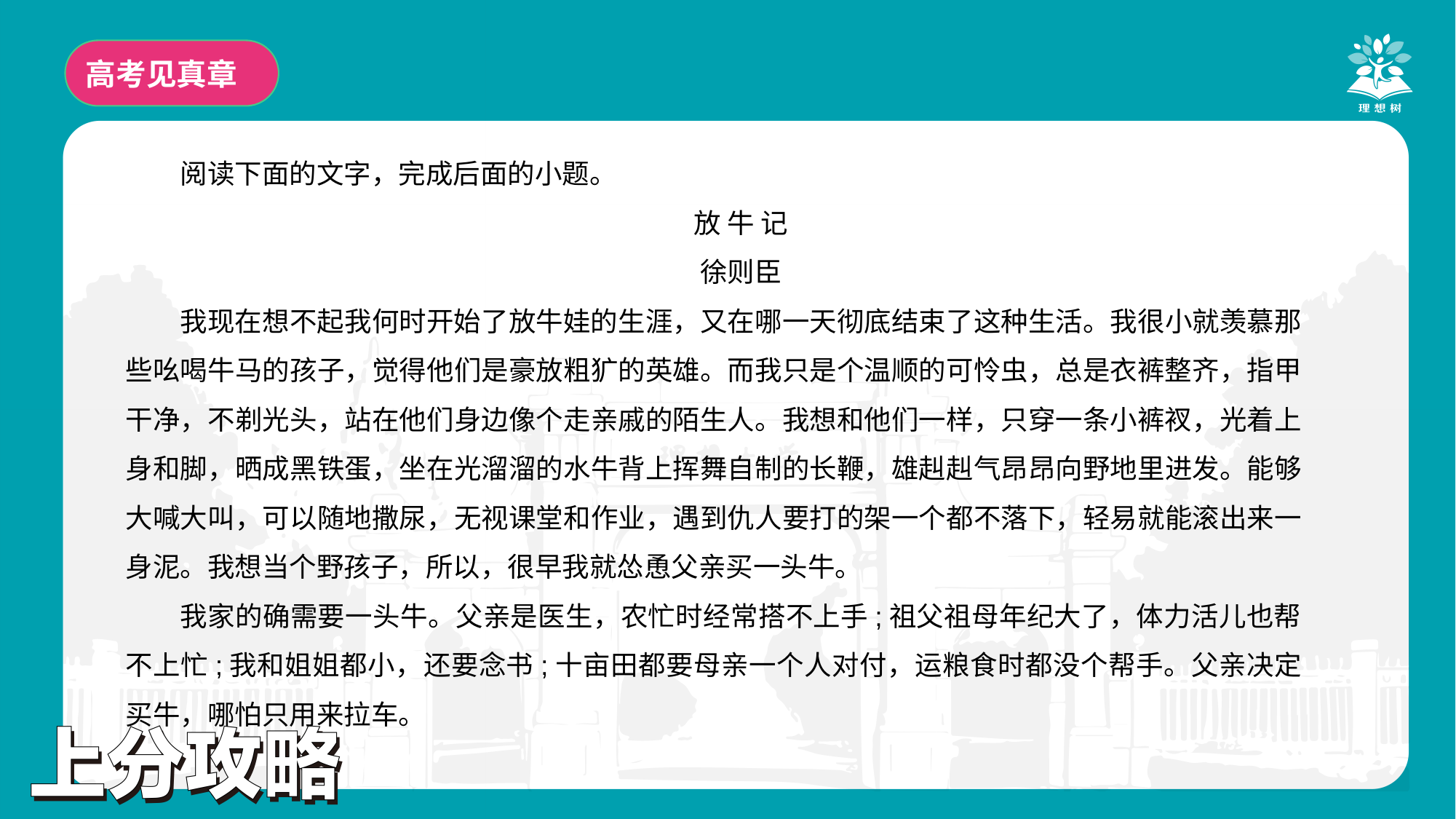

高考见真章
阅读下面的文字，完成后面的小题。
放 牛 记
徐则臣
我现在想不起我何时开始了放牛娃的生涯，又在哪一天彻底结束了这种生活。我很小就羡慕那些吆喝牛马的孩子，觉得他们是豪放粗犷的英雄。而我只是个温顺的可怜虫，总是衣裤整齐，指甲干净，不剃光头，站在他们身边像个走亲戚的陌生人。我想和他们一样，只穿一条小裤衩，光着上身和脚，晒成黑铁蛋，坐在光溜溜的水牛背上挥舞自制的长鞭，雄赳赳气昂昂向野地里进发。能够大喊大叫，可以随地撒尿，无视课堂和作业，遇到仇人要打的架一个都不落下，轻易就能滚出来一身泥。我想当个野孩子，所以，很早我就怂恿父亲买一头牛。
我家的确需要一头牛。父亲是医生，农忙时经常搭不上手;祖父祖母年纪大了，体力活儿也帮不上忙;我和姐姐都小，还要念书;十亩田都要母亲一个人对付，运粮食时都没个帮手。父亲决定买牛，哪怕只用来拉车。